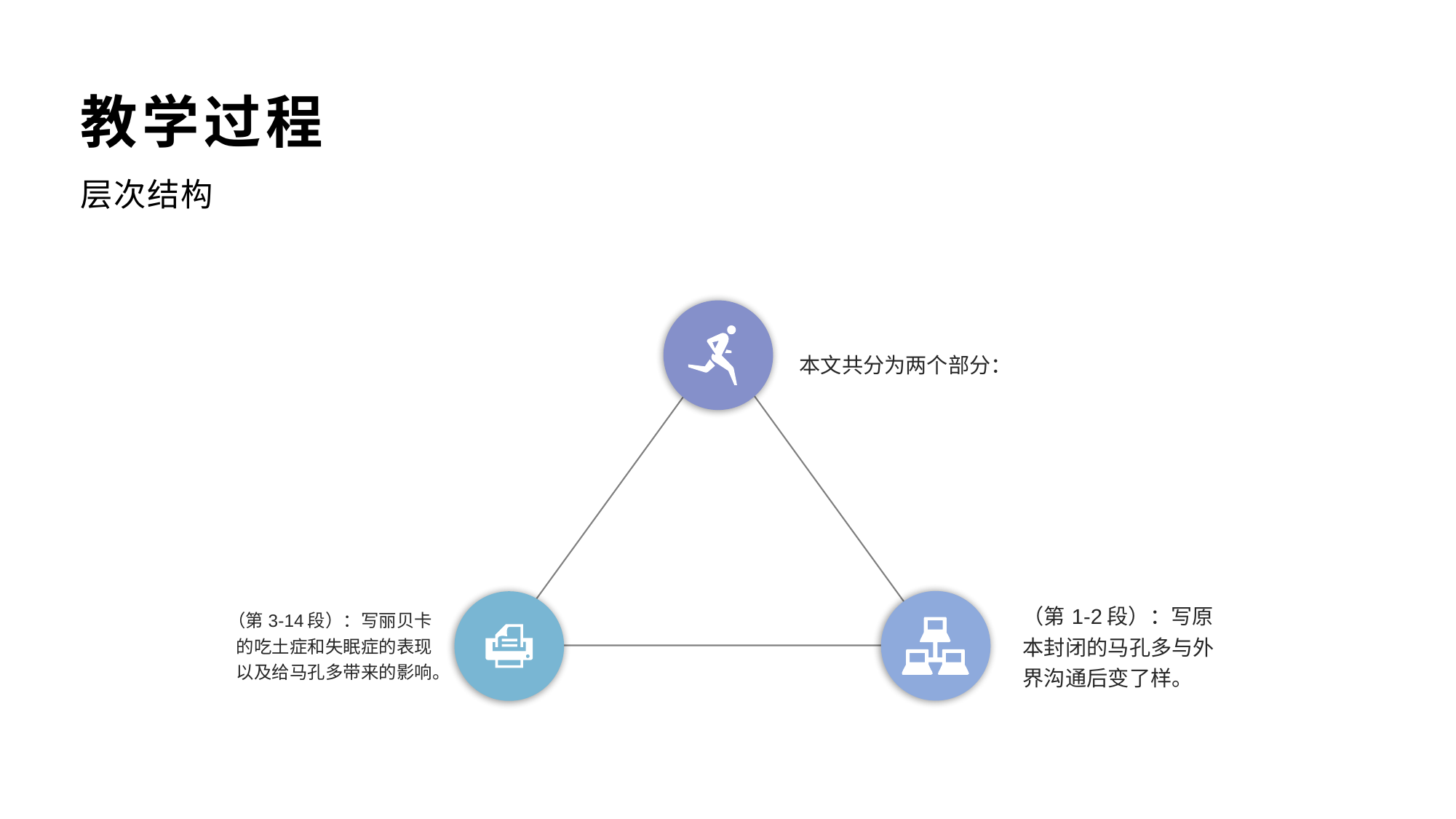

教学过程
层次结构

本文共分为两个部分：

（第3-14段）：写丽贝卡的吃土症和失眠症的表现以及给马孔多带来的影响。
（第1-2段）：写原本封闭的马孔多与外界沟通后变了样。